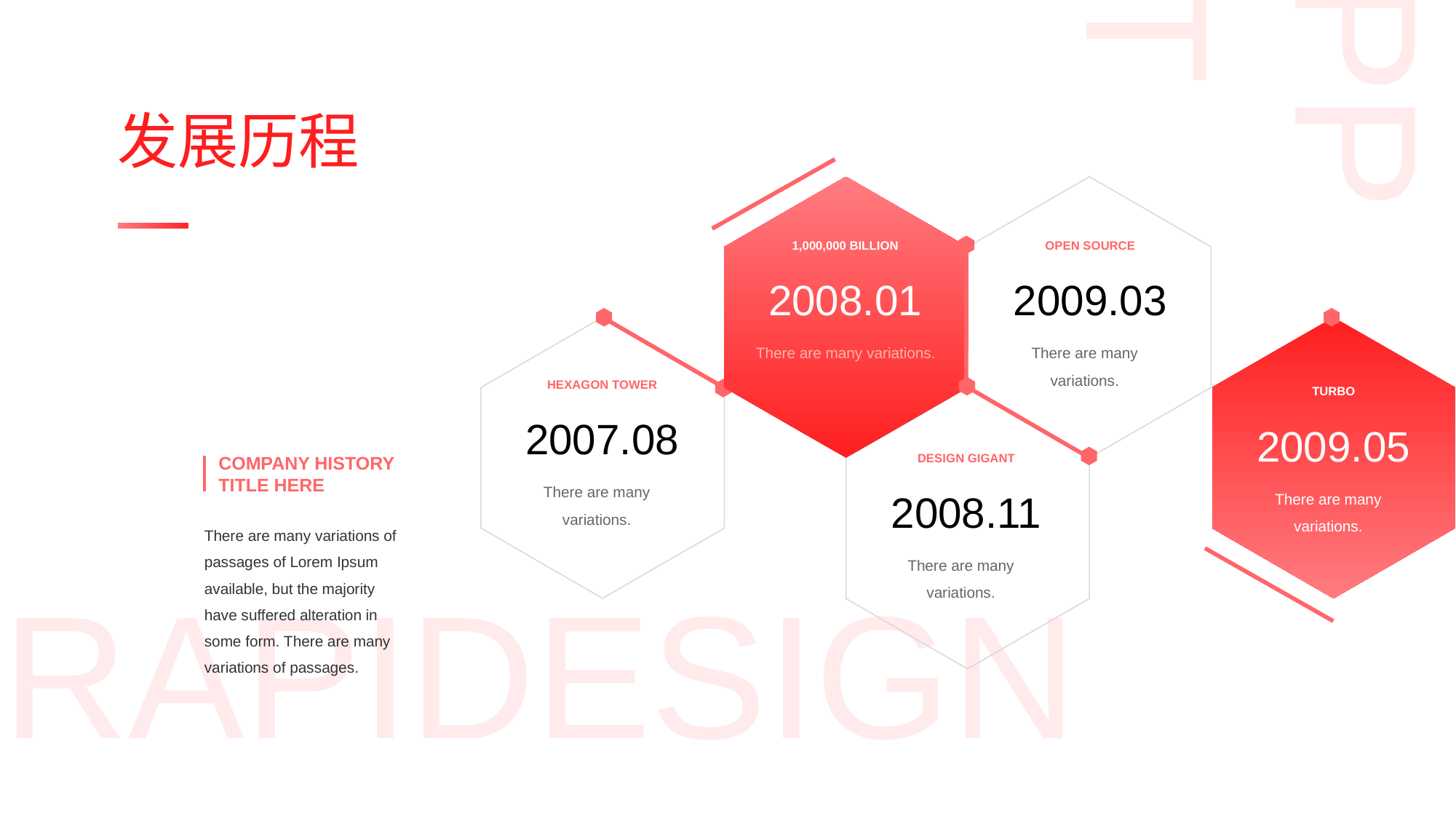

PPT
发展历程

1,000,000 BILLION

2008.01
There are many variations.

OPEN SOURCE
2009.03
There are many variations.

TURBO
2009.05
There are many variations.

HEXAGON TOWER

2007.08
There are many variations.

DESIGN GIGANT
2008.11
There are many variations.
COMPANY HISTORY
TITLE HERE
There are many variations of passages of Lorem Ipsum available, but the majority have suffered alteration in some form. There are many variations of passages.
RAPIDESIGN